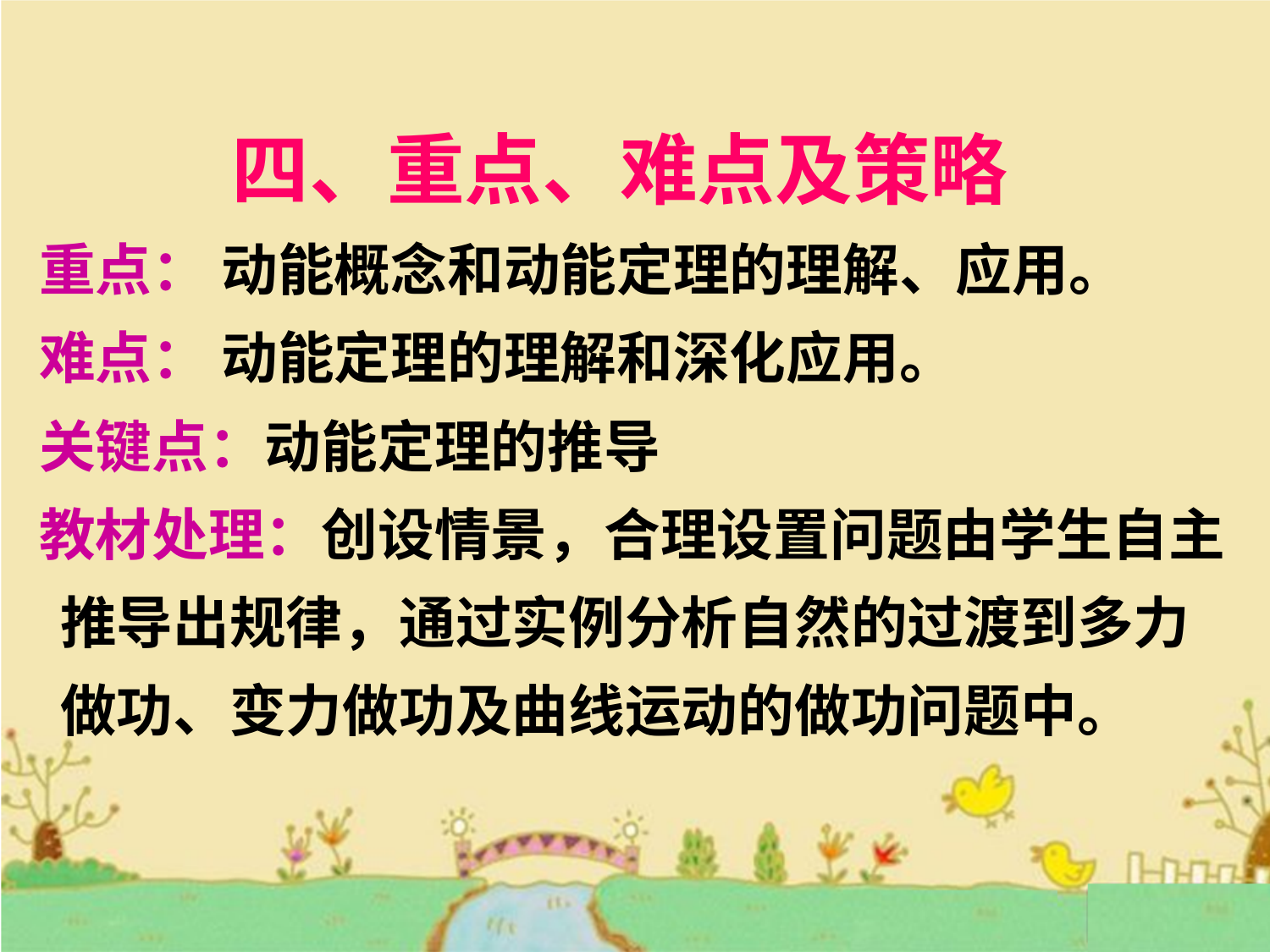

四、重点、难点及策略
 重点： 动能概念和动能定理的理解、应用。
 难点： 动能定理的理解和深化应用。
 关键点：动能定理的推导
 教材处理：创设情景，合理设置问题由学生自主推导出规律，通过实例分析自然的过渡到多力做功、变力做功及曲线运动的做功问题中。